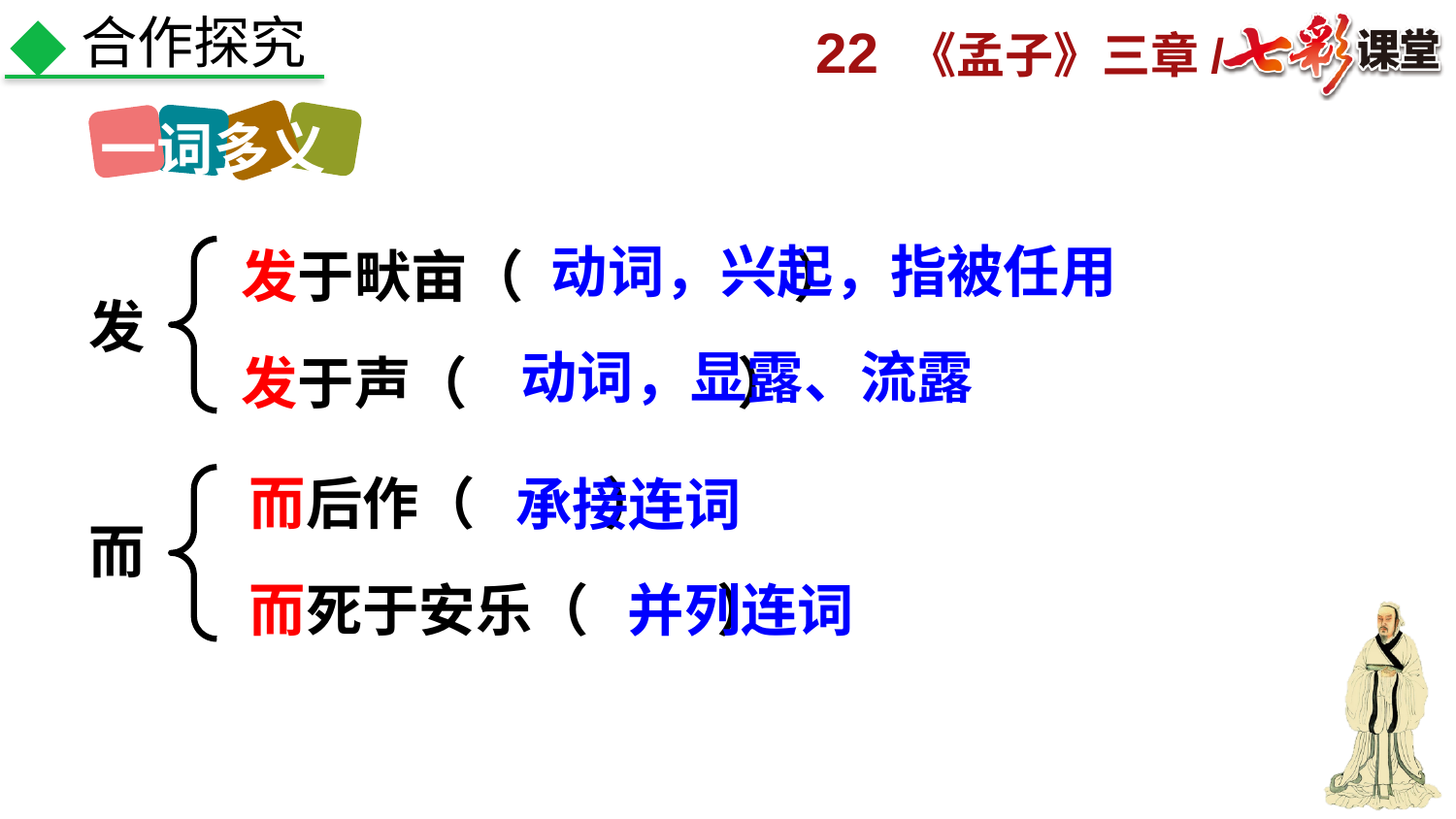

合作探究

一词多义

发于畎亩（                     ）
发于声（                     ）
动词，兴起，指被任用

发
动词，显露、流露
而后作（          ）
而死于安乐（          ）
承接连词

而
并列连词